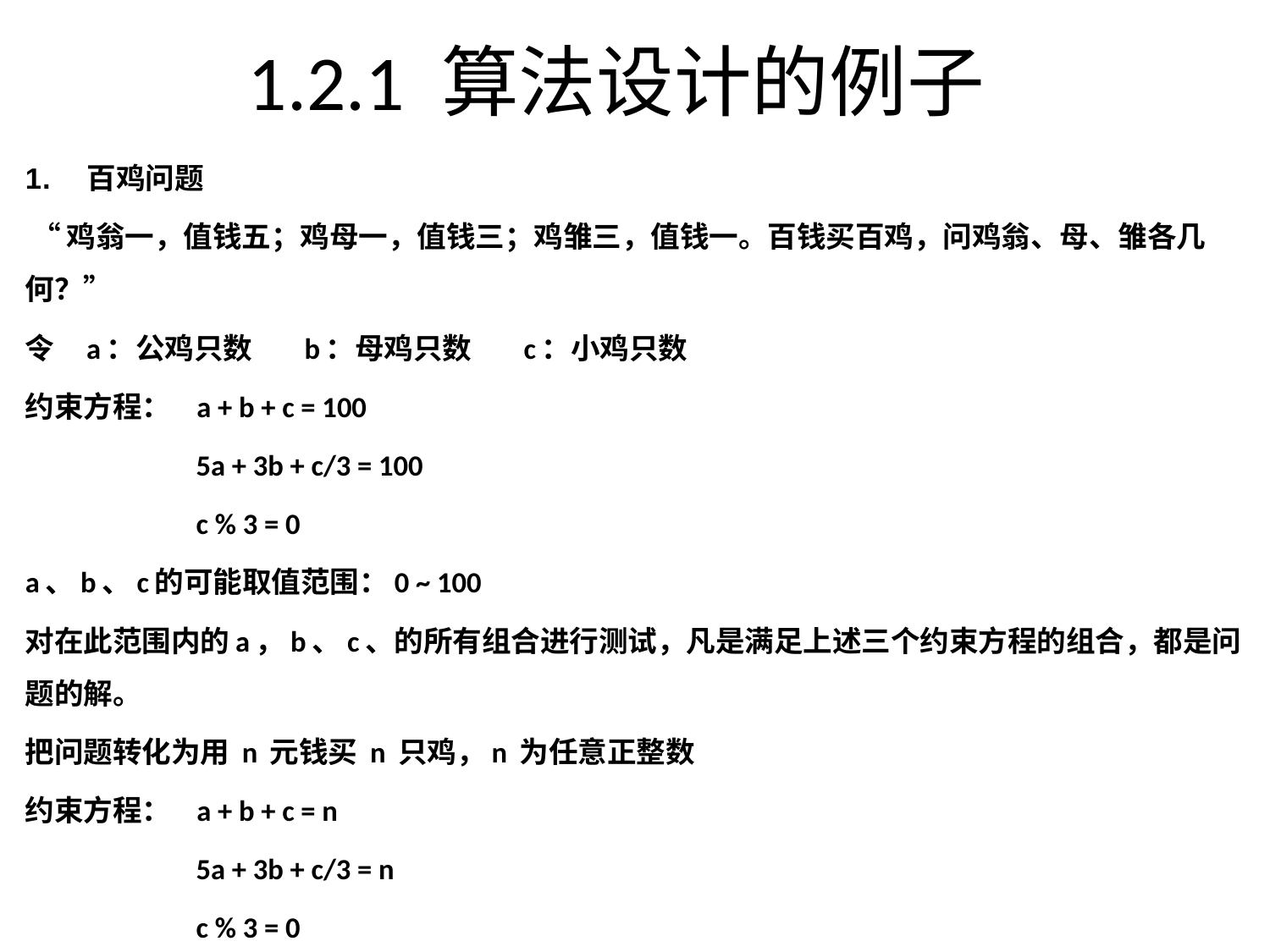

# 1.2.1 算法设计的例子
百鸡问题
 “鸡翁一，值钱五；鸡母一，值钱三；鸡雏三，值钱一。百钱买百鸡，问鸡翁、母、雏各几何？”
令    a：公鸡只数       b：母鸡只数       c：小鸡只数
约束方程：   a + b + c = 100
	          5a + 3b + c/3 = 100
	          c % 3 = 0
a、b、c的可能取值范围：0 ~ 100
对在此范围内的a，b、c、的所有组合进行测试，凡是满足上述三个约束方程的组合，都是问题的解。
把问题转化为用 n 元钱买 n 只鸡，n 为任意正整数
约束方程：   a + b + c = n
	          5a + 3b + c/3 = n
	          c % 3 = 0